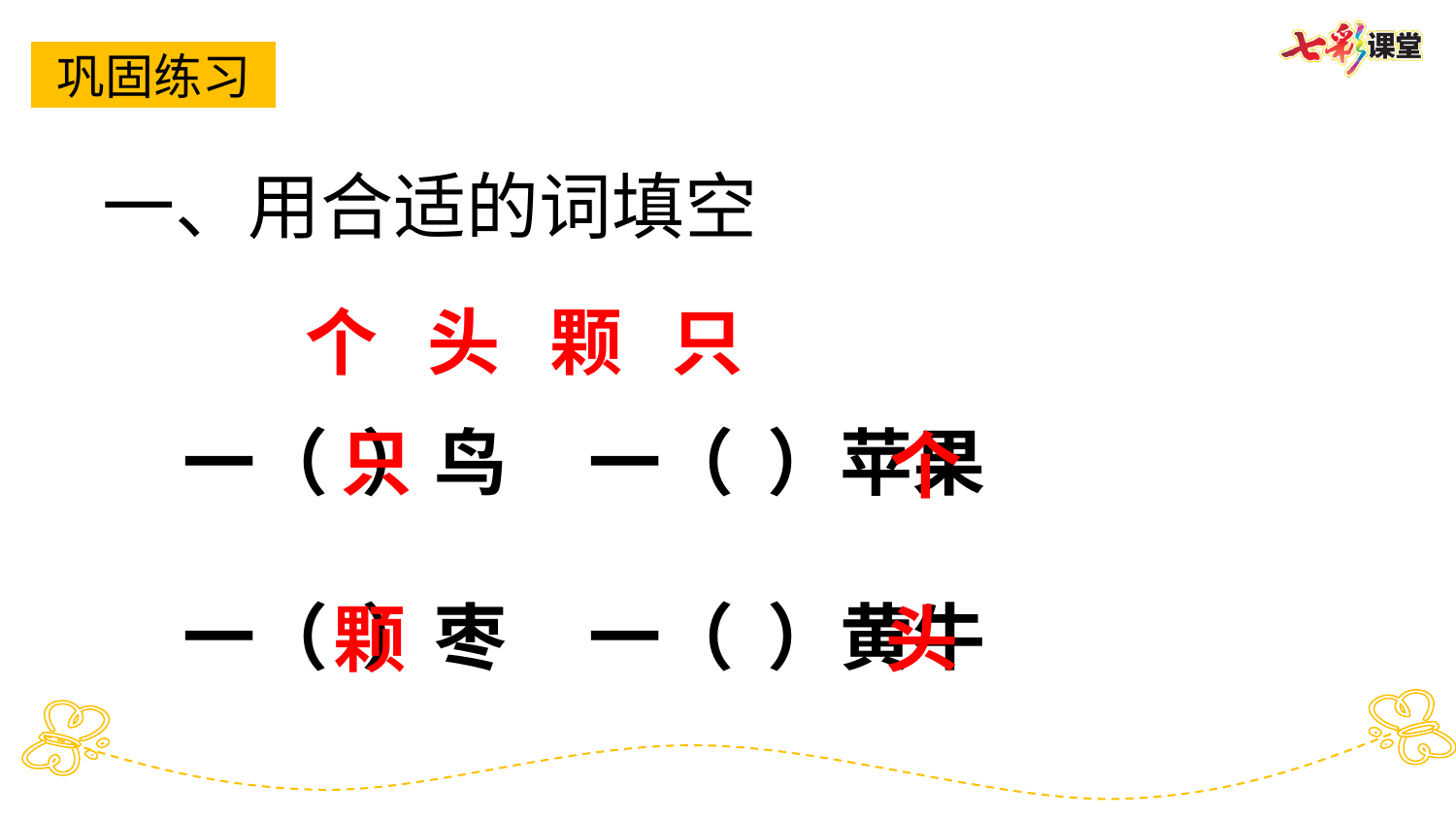

巩固练习
一、用合适的词填空
个   头   颗   只
 只
一（  ）鸟     一（  ）苹果

一（  ）枣     一（  ）黄牛
个
头
 颗